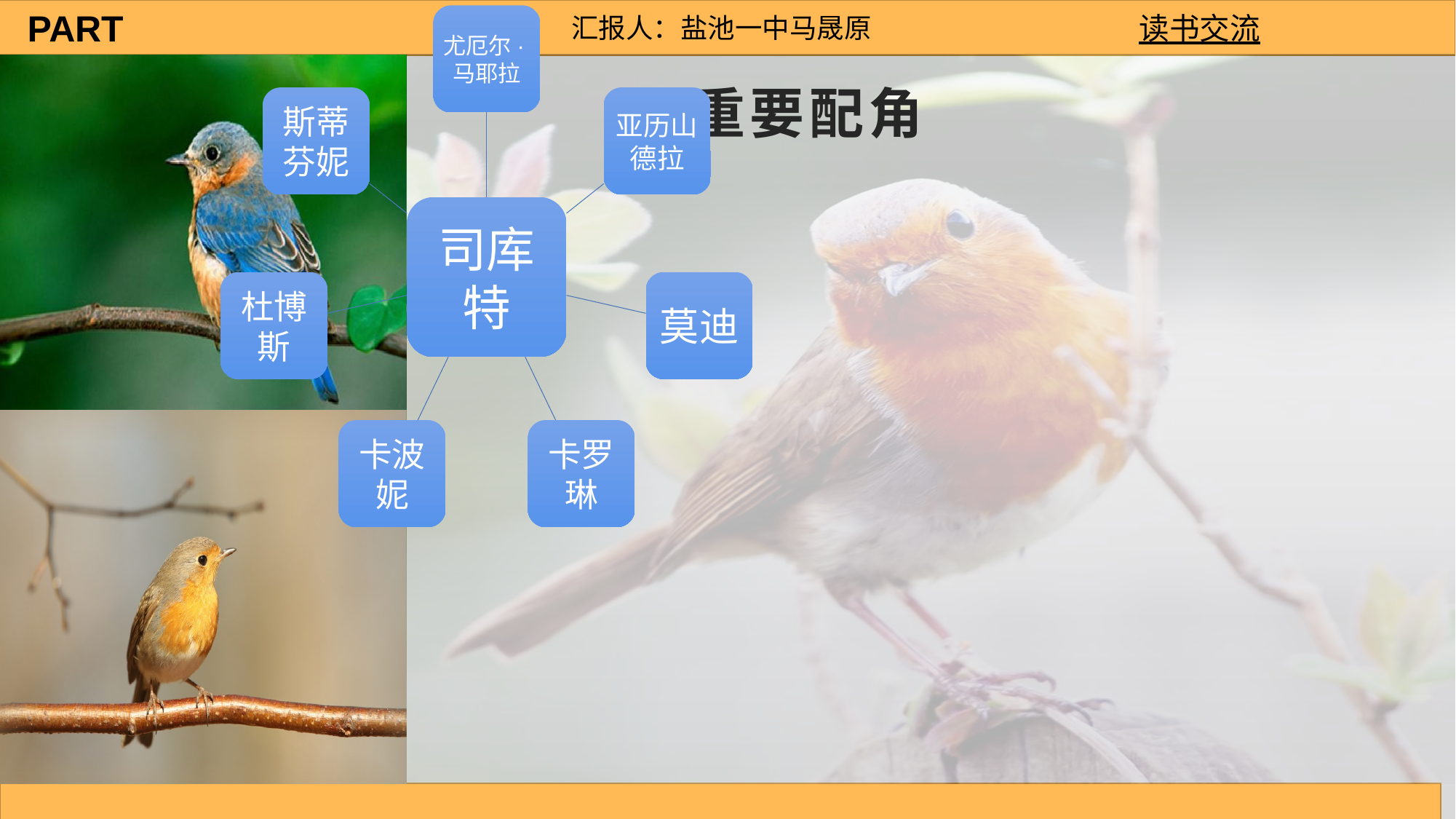

# 重要配角
司库特
尤厄尔·马耶拉
亚历山德拉
莫迪
卡罗琳
卡波妮
杜博斯
斯蒂芬妮